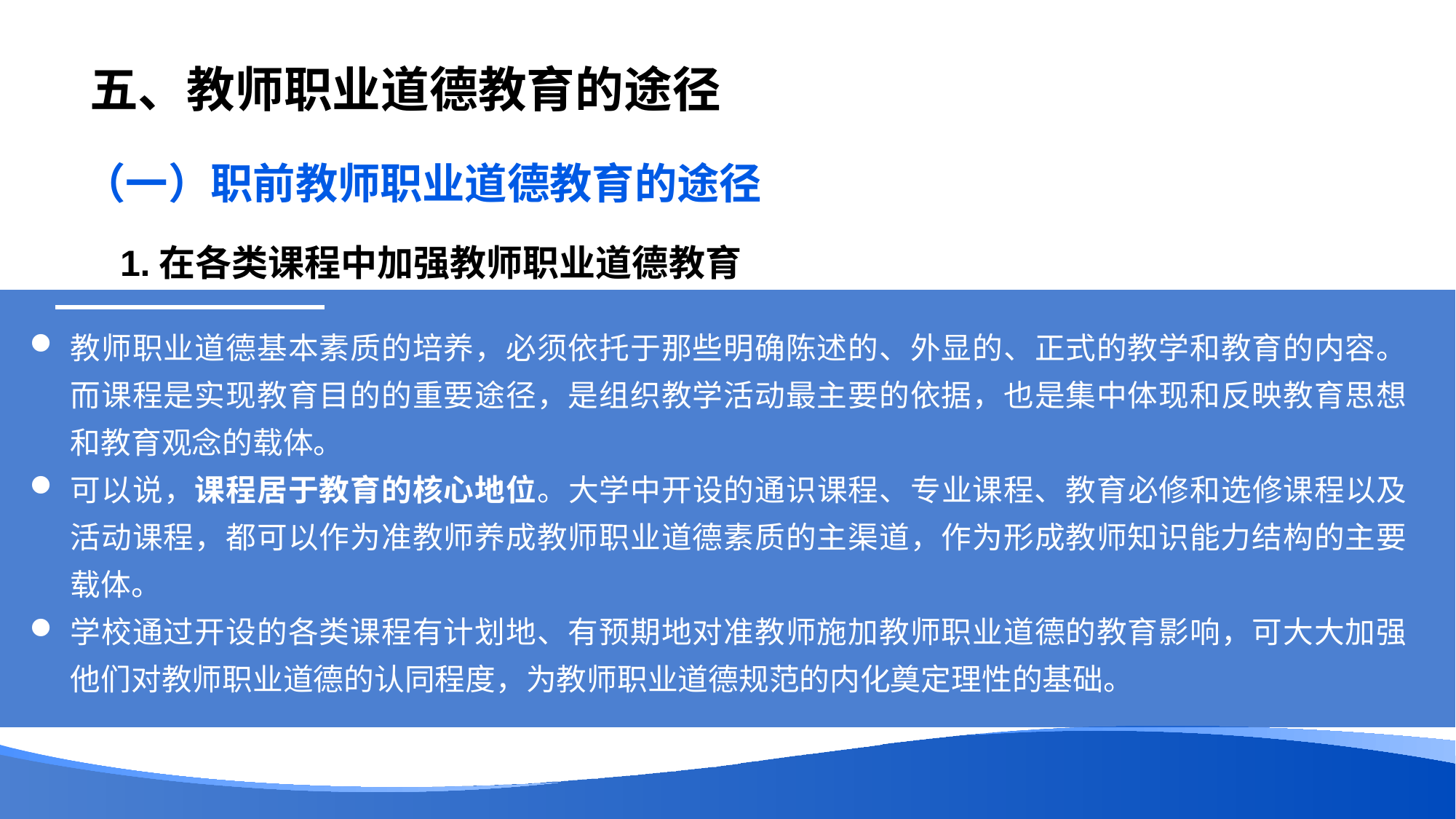

# 五、教师职业道德教育的途径
（一）职前教师职业道德教育的途径
1.在各类课程中加强教师职业道德教育

教师职业道德基本素质的培养，必须依托于那些明确陈述的、外显的、正式的教学和教育的内容。而课程是实现教育目的的重要途径，是组织教学活动最主要的依据，也是集中体现和反映教育思想和教育观念的载体。
可以说，课程居于教育的核心地位。大学中开设的通识课程、专业课程、教育必修和选修课程以及活动课程，都可以作为准教师养成教师职业道德素质的主渠道，作为形成教师知识能力结构的主要载体。
学校通过开设的各类课程有计划地、有预期地对准教师施加教师职业道德的教育影响，可大大加强他们对教师职业道德的认同程度，为教师职业道德规范的内化奠定理性的基础。